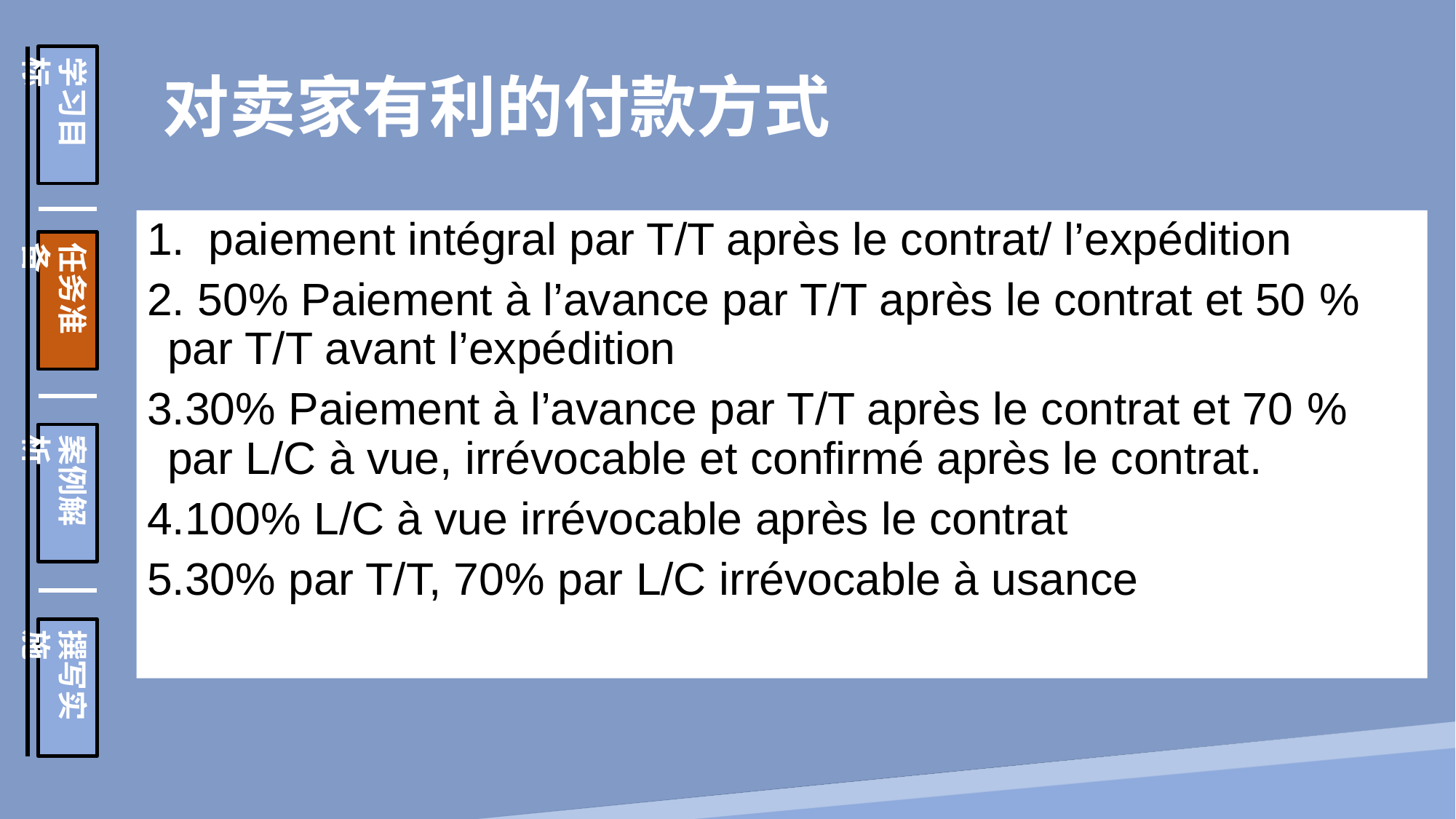

学习目标
任务准备
案例解析
撰写实施
 对卖家有利的付款方式

paiement intégral par T/T après le contrat/ l’expédition
2. 50% Paiement à l’avance par T/T après le contrat et 50 % par T/T avant l’expédition
3.30% Paiement à l’avance par T/T après le contrat et 70 % par L/C à vue, irrévocable et confirmé après le contrat.
4.100% L/C à vue irrévocable après le contrat
5.30% par T/T, 70% par L/C irrévocable à usance